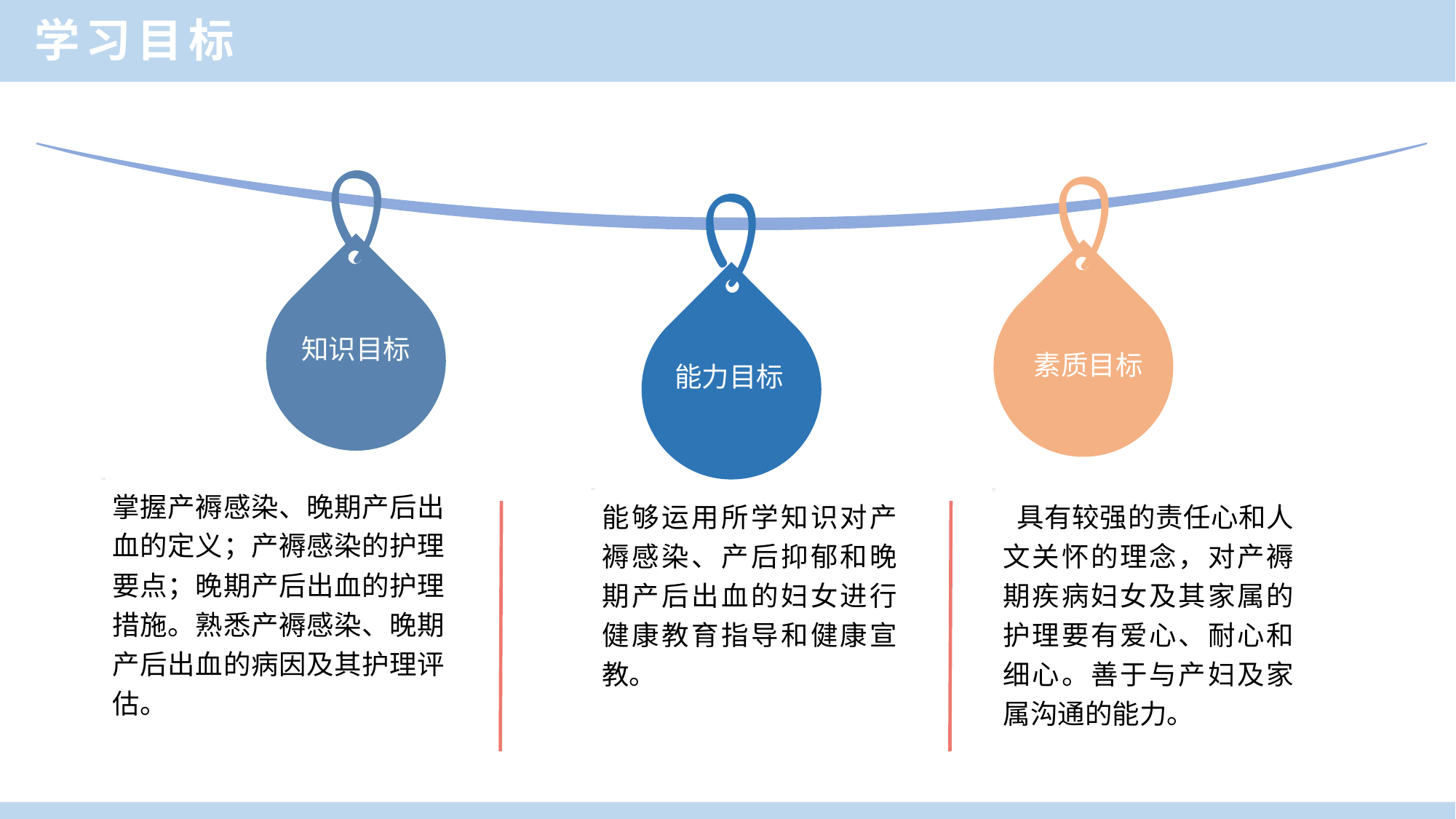

学习目标

知识目标

素质目标

能力目标
掌握产褥感染、晚期产后出血的定义；产褥感染的护理要点；晚期产后出血的护理措施。熟悉产褥感染、晚期产后出血的病因及其护理评估。

能够运用所学知识对产褥感染、产后抑郁和晚期产后出血的妇女进行健康教育指导和健康宣教。
 具有较强的责任心和人文关怀的理念，对产褥期疾病妇女及其家属的护理要有爱心、耐心和细心。善于与产妇及家属沟通的能力。